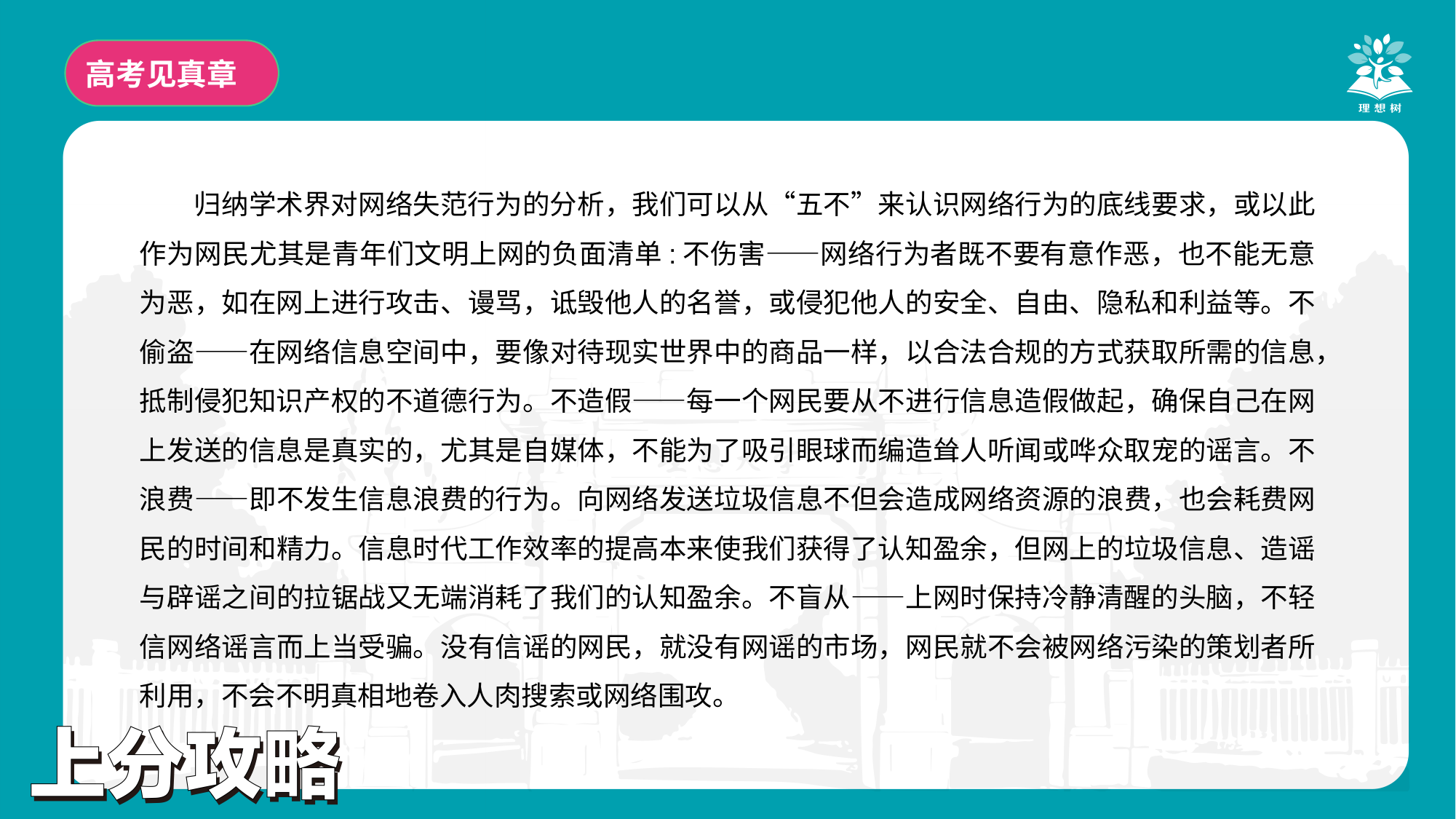

高考见真章
归纳学术界对网络失范行为的分析，我们可以从“五不”来认识网络行为的底线要求，或以此作为网民尤其是青年们文明上网的负面清单:不伤害——网络行为者既不要有意作恶，也不能无意为恶，如在网上进行攻击、谩骂，诋毁他人的名誉，或侵犯他人的安全、自由、隐私和利益等。不偷盗——在网络信息空间中，要像对待现实世界中的商品一样，以合法合规的方式获取所需的信息，抵制侵犯知识产权的不道德行为。不造假——每一个网民要从不进行信息造假做起，确保自己在网上发送的信息是真实的，尤其是自媒体，不能为了吸引眼球而编造耸人听闻或哗众取宠的谣言。不浪费——即不发生信息浪费的行为。向网络发送垃圾信息不但会造成网络资源的浪费，也会耗费网民的时间和精力。信息时代工作效率的提高本来使我们获得了认知盈余，但网上的垃圾信息、造谣与辟谣之间的拉锯战又无端消耗了我们的认知盈余。不盲从——上网时保持冷静清醒的头脑，不轻信网络谣言而上当受骗。没有信谣的网民，就没有网谣的市场，网民就不会被网络污染的策划者所利用，不会不明真相地卷入人肉搜索或网络围攻。